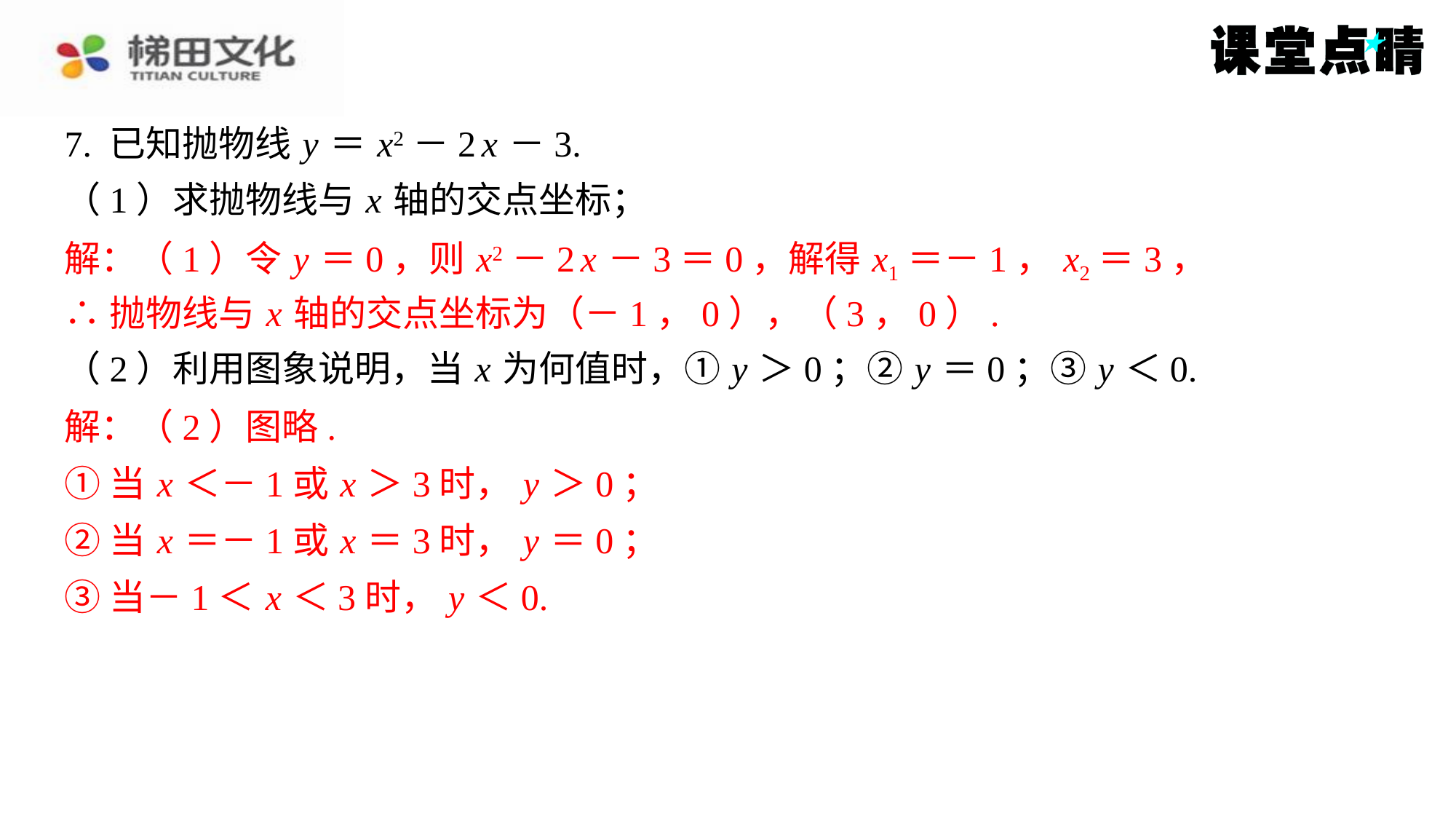

7. 已知抛物线 y ＝ x2－2 x －3.
（1）求抛物线与 x 轴的交点坐标；
解：（1）令 y ＝0，则 x2－2 x －3＝0，解得 x1＝－1， x2＝3，
∴抛物线与 x 轴的交点坐标为（－1，0），（3，0）.
（2）利用图象说明，当 x 为何值时，① y ＞0；② y ＝0；③ y ＜0.
解：（2）图略.
①当 x ＜－1或 x ＞3时， y ＞0；
②当 x ＝－1或 x ＝3时， y ＝0；
③当－1＜ x ＜3时， y ＜0.
解：（1）令 y ＝0，则 x2－2 x －3＝0，解得 x1＝－1， x2＝3，
∴抛物线与 x 轴的交点坐标为（－1，0），（3，0）.
解：（2）图略.
①当 x ＜－1或 x ＞3时， y ＞0；
②当 x ＝－1或 x ＝3时， y ＝0；
③当－1＜ x ＜3时， y ＜0.